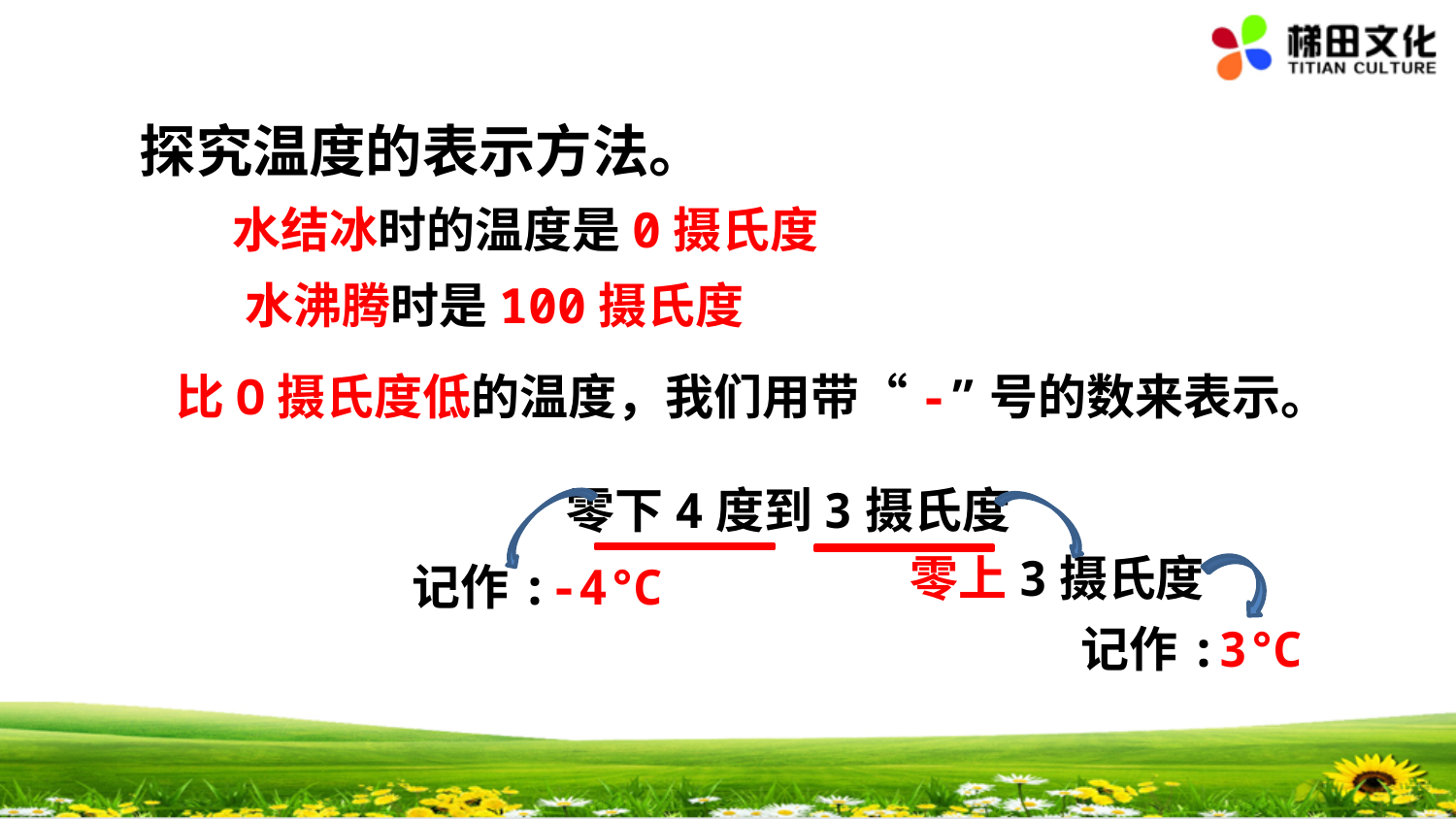

探究温度的表示方法。
  水结冰时的温度是0摄氏度
水沸腾时是100摄氏度
比O摄氏度低的温度，我们用带“-”号的数来表示。
零下4度到3摄氏度

零上3摄氏度

记作:-4℃

记作:3℃